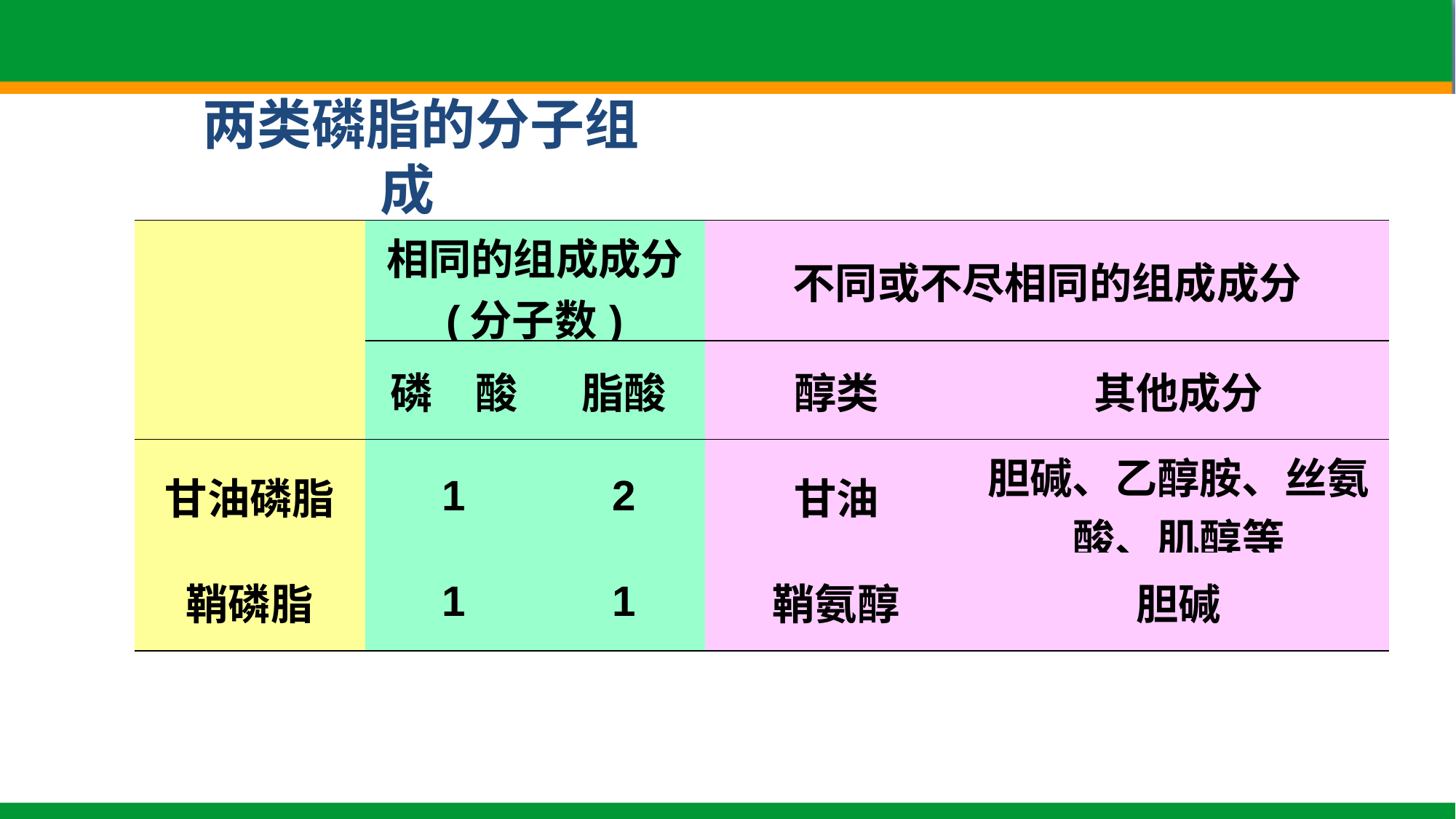

两类磷脂的分子组成
|  | 相同的组成成分 (分子数) |  | 不同或不尽相同的组成成分 |  |
| --- | --- | --- | --- | --- |
|  | 磷　酸 | 脂酸 | 醇类 | 其他成分 |
| 甘油磷脂 | 1 | 2 | 甘油 | 胆碱、乙醇胺、丝氨酸、肌醇等 |
| 鞘磷脂 | 1 | 1 | 鞘氨醇 | 胆碱 |